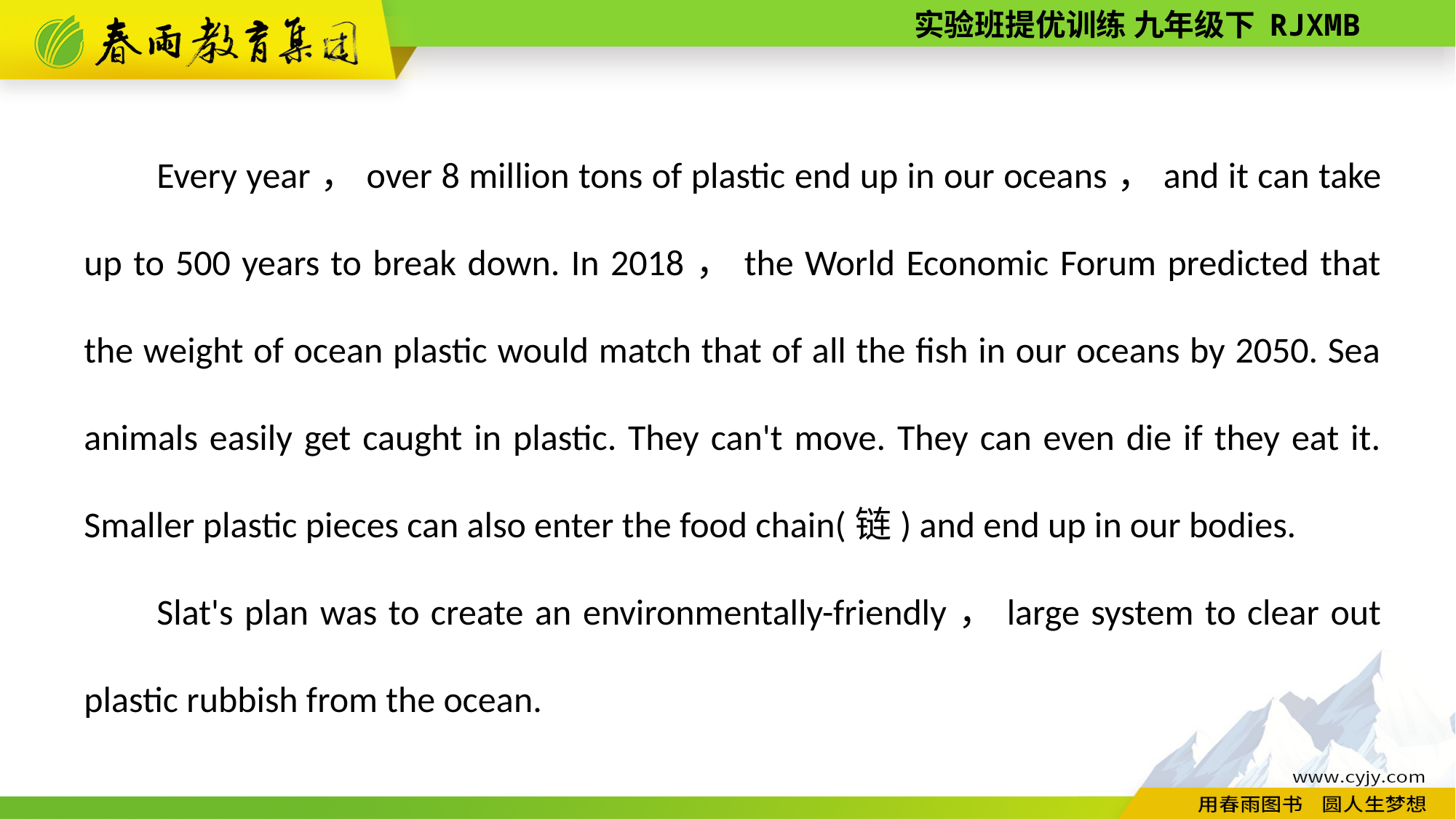

Every year，over 8 million tons of plastic end up in our oceans，and it can take up to 500 years to break down. In 2018，the World Economic Forum predicted that the weight of ocean plastic would match that of all the fish in our oceans by 2050. Sea animals easily get caught in plastic. They can't move. They can even die if they eat it. Smaller plastic pieces can also enter the food chain(链) and end up in our bodies.
Slat's plan was to create an environmentally-­friendly，large system to clear out plastic rubbish from the ocean.